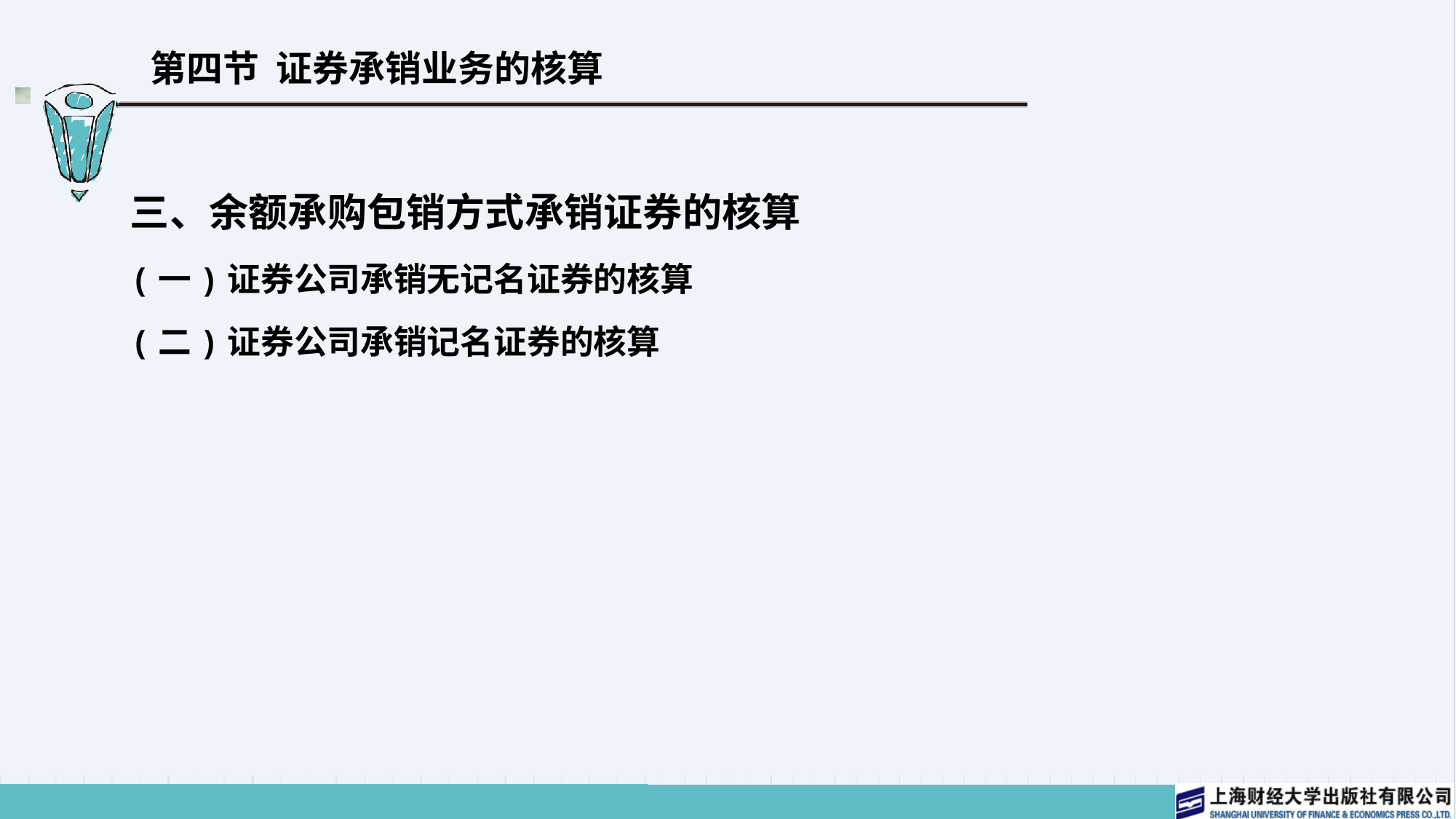

# 第四节  证券承销业务的核算
三、余额承购包销方式承销证券的核算
(一)证券公司承销无记名证券的核算
(二)证券公司承销记名证券的核算